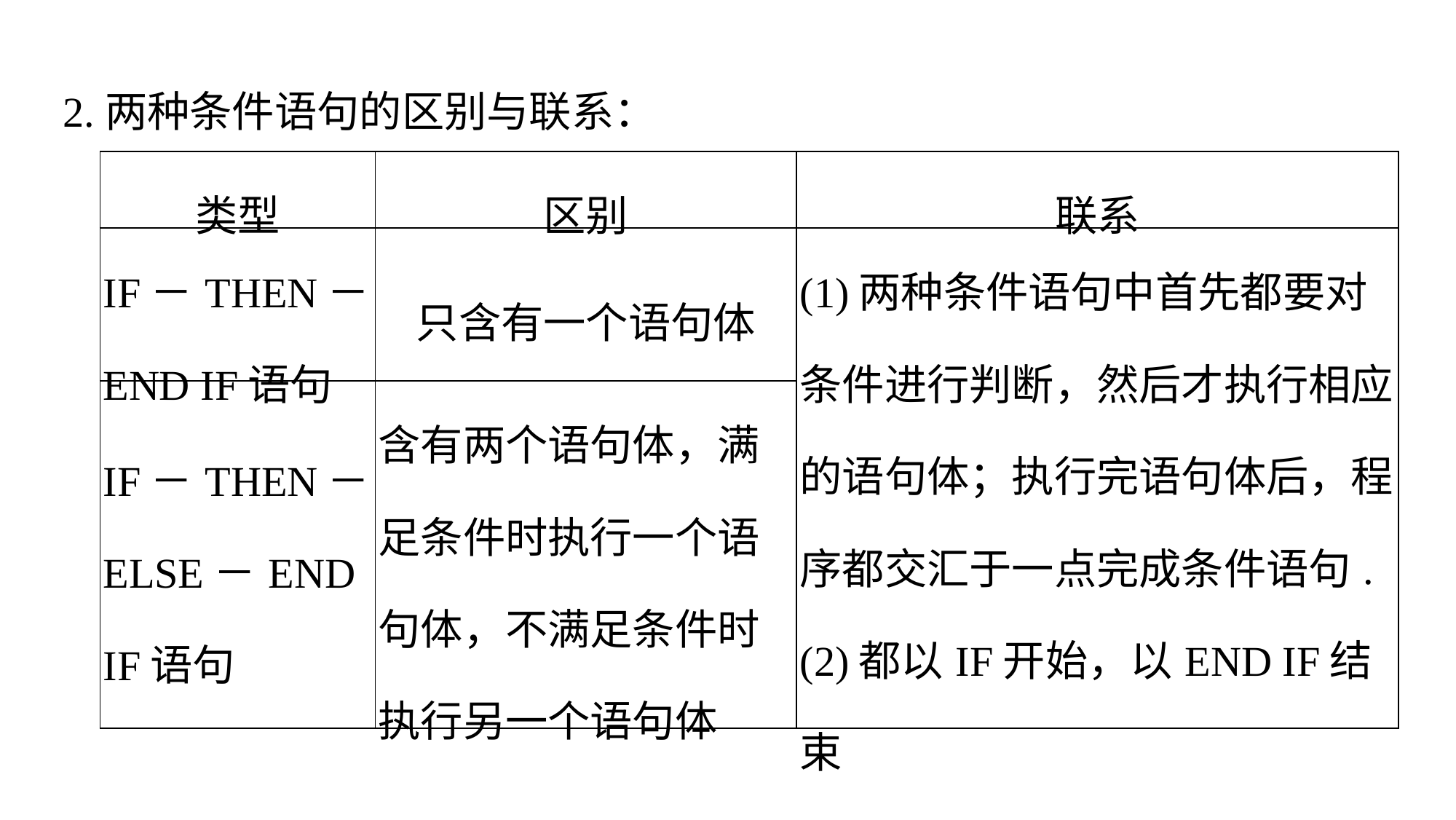

2.两种条件语句的区别与联系：
| 类型 | 区别 | 联系 |
| --- | --- | --- |
| IF－THEN－END IF语句 | 只含有一个语句体 | (1)两种条件语句中首先都要对条件进行判断，然后才执行相应的语句体；执行完语句体后，程序都交汇于一点完成条件语句. (2)都以IF开始，以END IF结束 |
| IF－THEN－ELSE－END IF语句 | 含有两个语句体，满足条件时执行一个语句体，不满足条件时执行另一个语句体 |  |